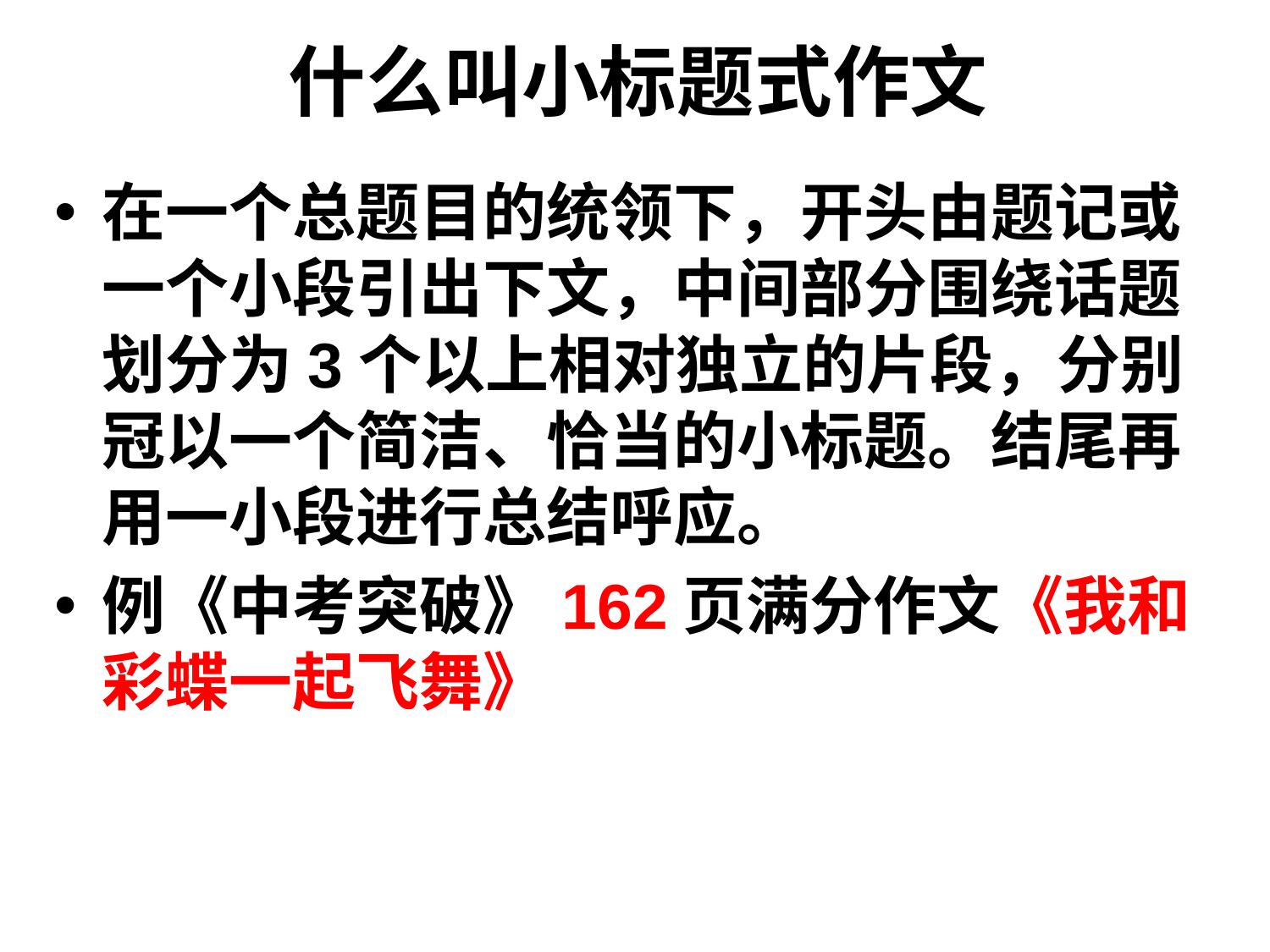

# 什么叫小标题式作文
在一个总题目的统领下，开头由题记或一个小段引出下文，中间部分围绕话题划分为3个以上相对独立的片段，分别冠以一个简洁、恰当的小标题。结尾再用一小段进行总结呼应。
例《中考突破》162页满分作文《我和彩蝶一起飞舞》